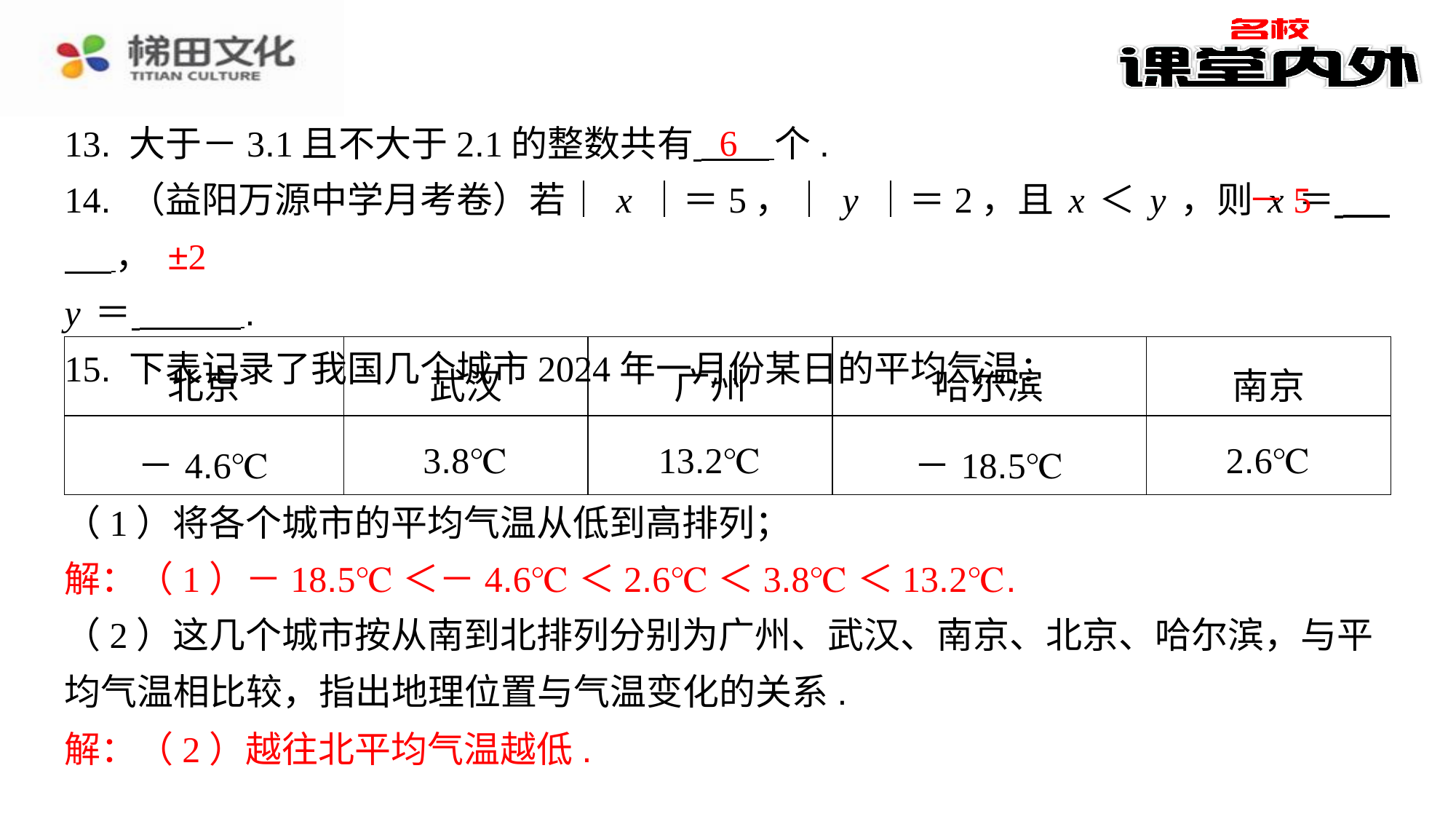

​　6
13. 大于－3.1且不大于2.1的整数共有            个.
14. （益阳万源中学月考卷）若｜x｜＝5，｜y｜＝2，且x＜y，则x＝                 ⁠，
y＝                 ⁠.
15. 下表记录了我国几个城市2024年一月份某日的平均气温：
​　－5
​　±2
| 北京 | 武汉 | 广州 | 哈尔滨 | 南京 |
| --- | --- | --- | --- | --- |
| －4.6℃ | 3.8℃ | 13.2℃ | －18.5℃ | 2.6℃ |
（1）将各个城市的平均气温从低到高排列；
解：（1）－18.5℃＜－4.6℃＜2.6℃＜3.8℃＜13.2℃.
（2）这几个城市按从南到北排列分别为广州、武汉、南京、北京、哈尔滨，与平
均气温相比较，指出地理位置与气温变化的关系.
解：（2）越往北平均气温越低.
解：（1）－18.5℃＜－4.6℃＜2.6℃＜3.8℃＜13.2℃.
解：（2）越往北平均气温越低.